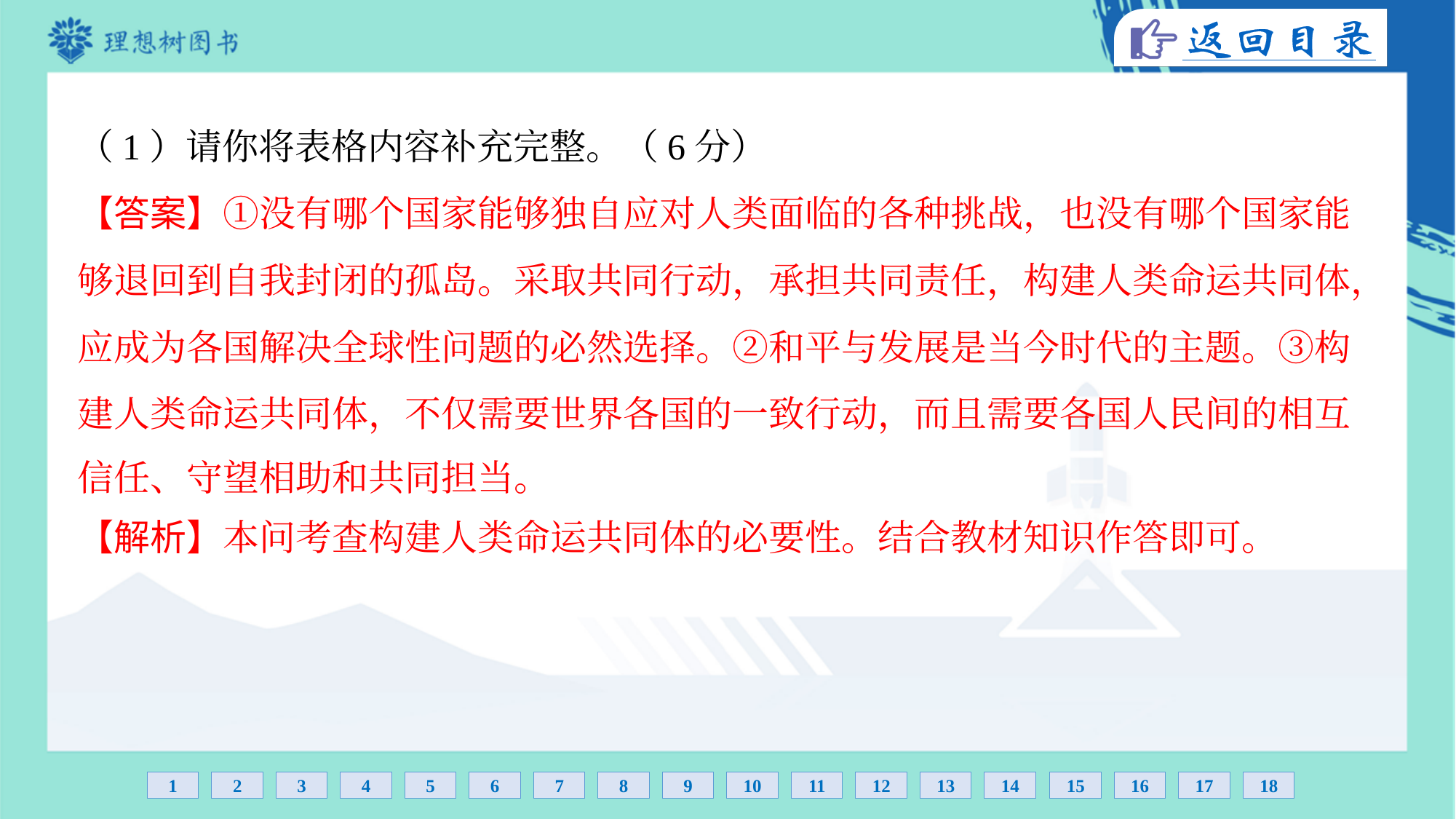

（1）请你将表格内容补充完整。（6分）
【答案】①没有哪个国家能够独自应对人类面临的各种挑战，也没有哪个国家能
够退回到自我封闭的孤岛。采取共同行动，承担共同责任，构建人类命运共同体，
应成为各国解决全球性问题的必然选择。②和平与发展是当今时代的主题。③构
建人类命运共同体，不仅需要世界各国的一致行动，而且需要各国人民间的相互
信任、守望相助和共同担当。
【解析】本问考查构建人类命运共同体的必要性。结合教材知识作答即可。